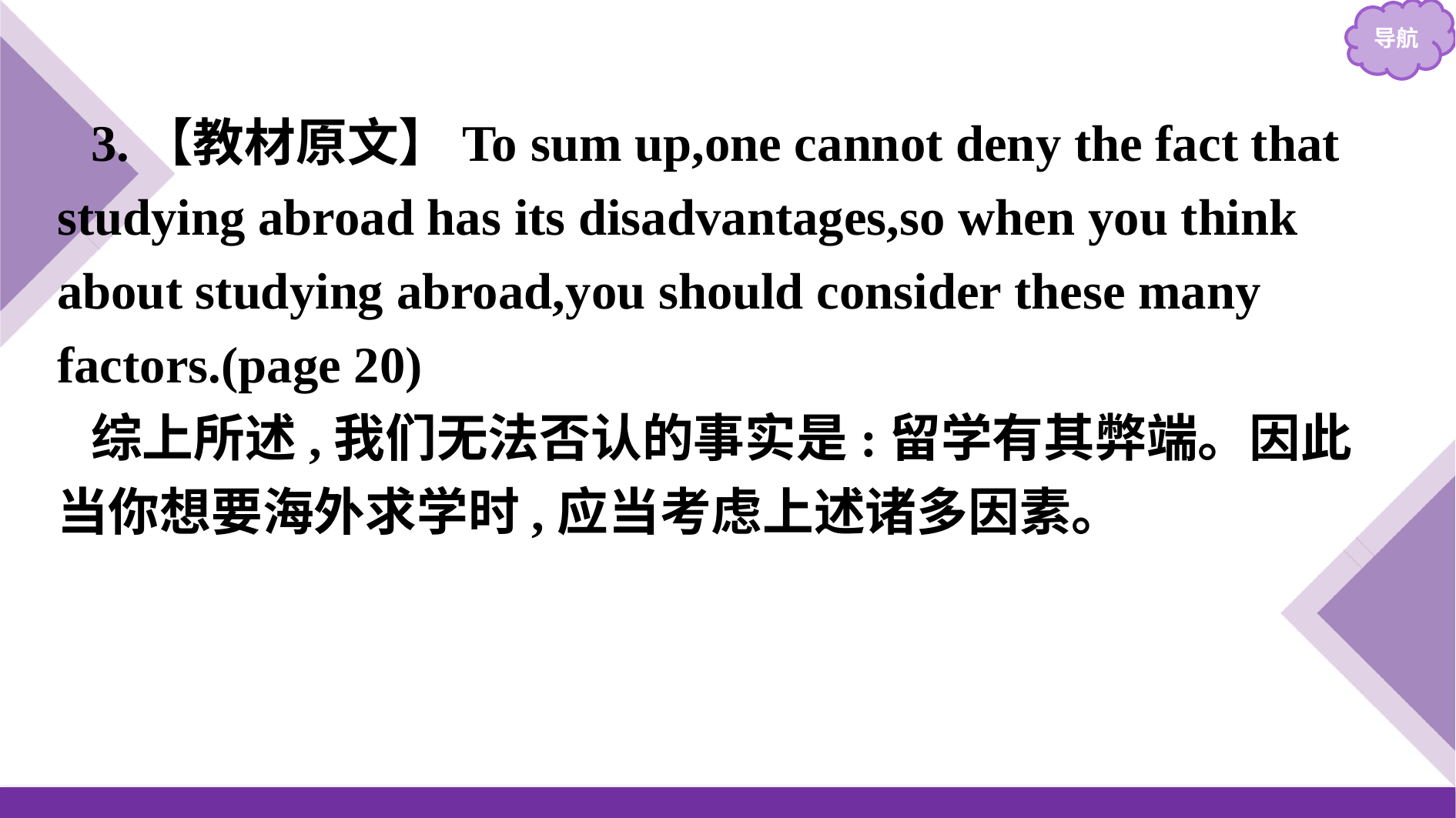

3.【教材原文】To sum up,one cannot deny the fact that studying abroad has its disadvantages,so when you think about studying abroad,you should consider these many factors.(page 20)
综上所述,我们无法否认的事实是:留学有其弊端。因此当你想要海外求学时,应当考虑上述诸多因素。